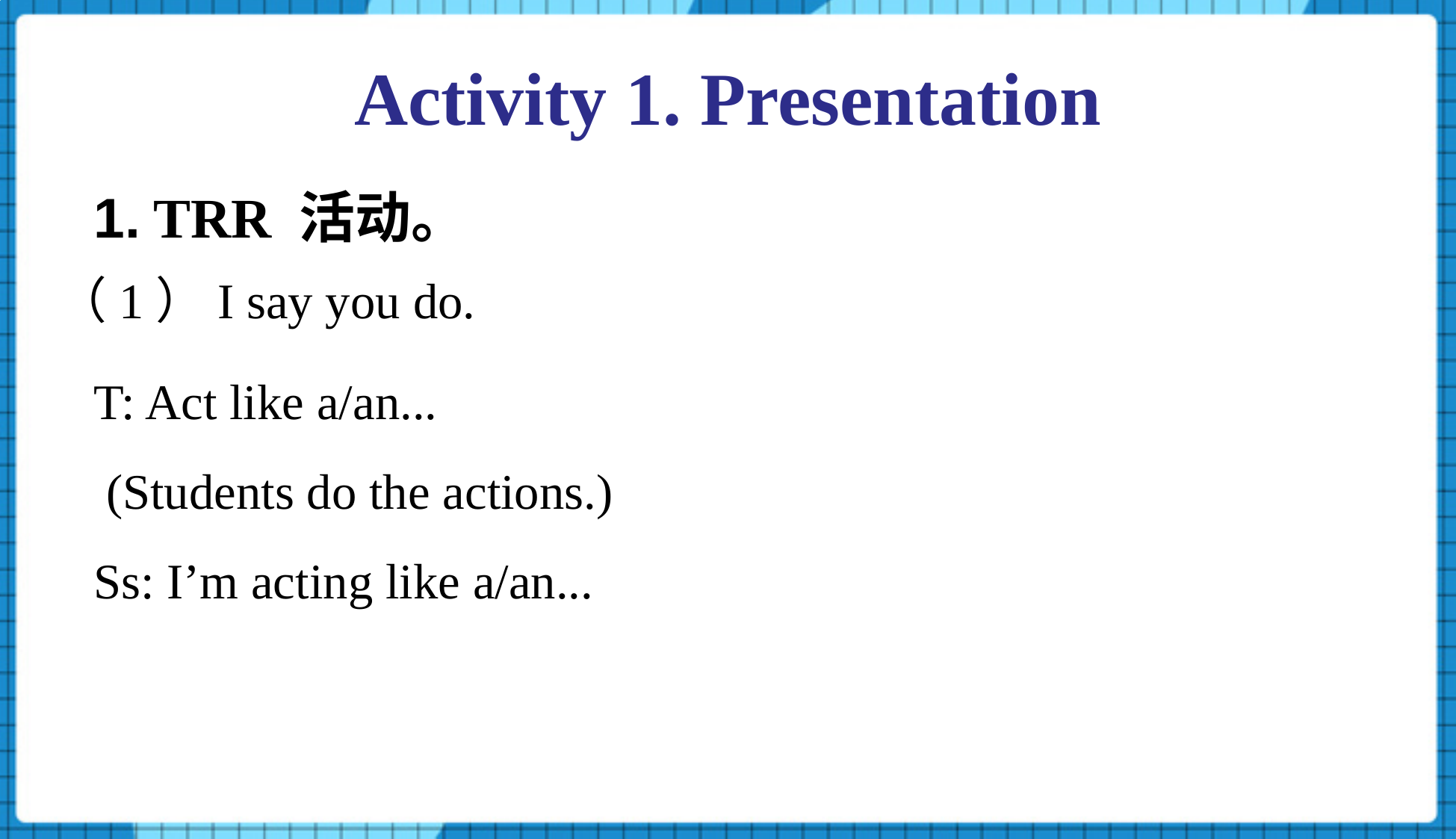

Activity 1. Presentation
1. TRR 活动。

（1）I say you do.
T: Act like a/an...
 (Students do the actions.)
Ss: I’m acting like a/an...